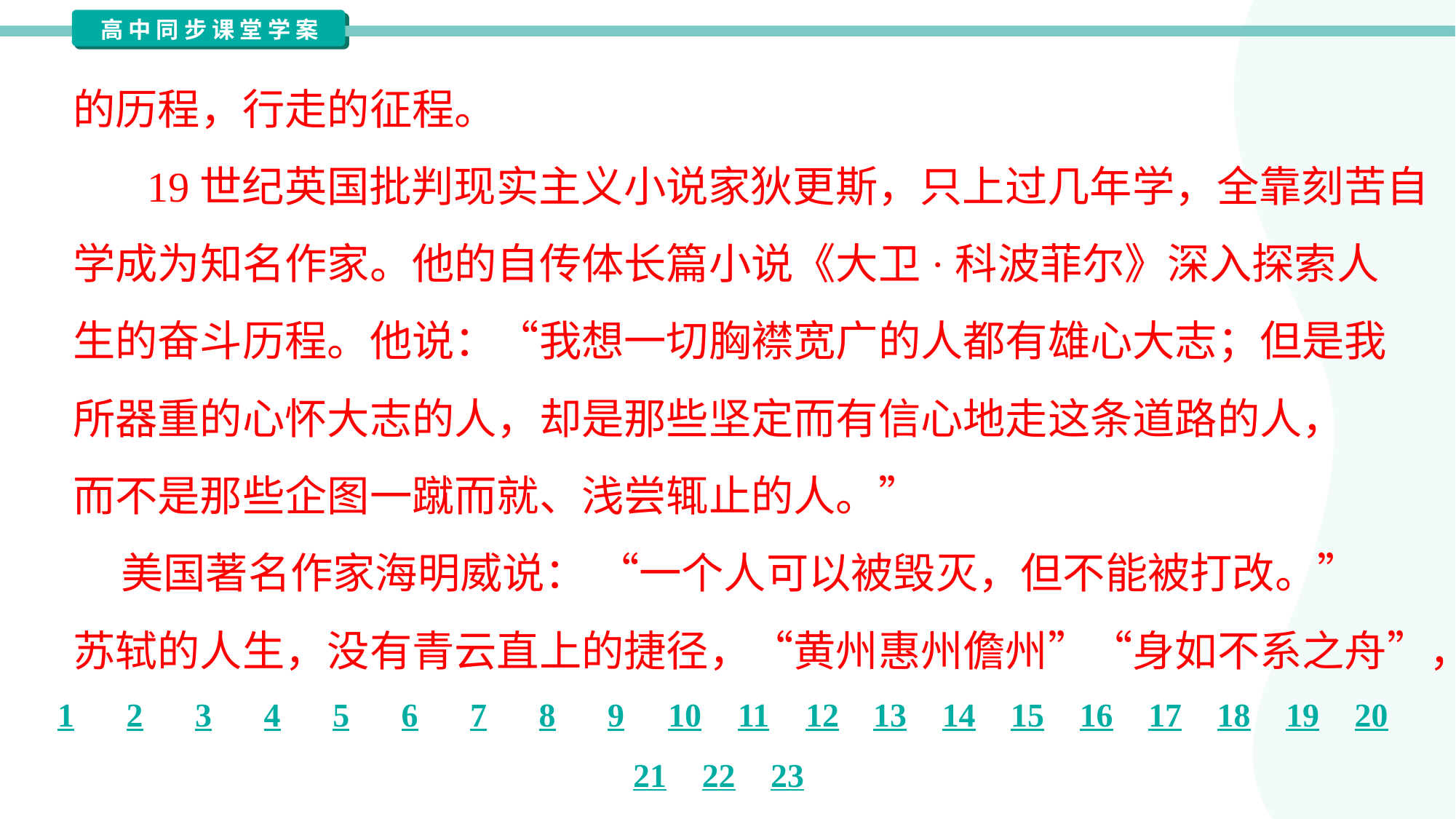

的历程，行走的征程。
       19世纪英国批判现实主义小说家狄更斯，只上过几年学，全靠刻苦自
学成为知名作家。他的自传体长篇小说《大卫·科波菲尔》深入探索人
生的奋斗历程。他说：“我想一切胸襟宽广的人都有雄心大志；但是我
所器重的心怀大志的人，却是那些坚定而有信心地走这条道路的人，
而不是那些企图一蹴而就、浅尝辄止的人。”
    美国著名作家海明威说： “一个人可以被毁灭，但不能被打改。”
苏轼的人生，没有青云直上的捷径，“黄州惠州儋州”“身如不系之舟”，